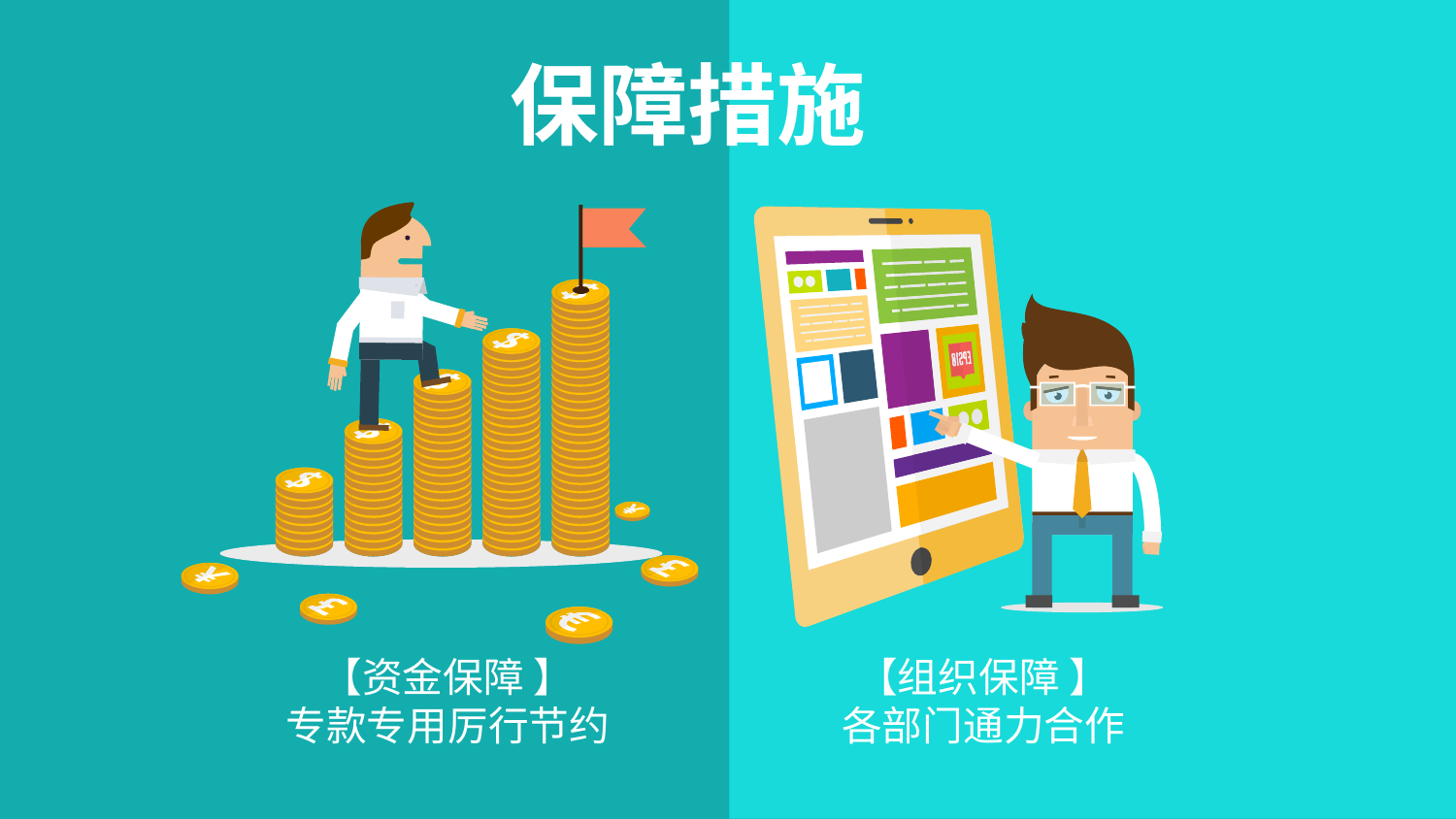

保障措施

【资金保障 】
专款专用厉行节约
【组织保障 】
各部门通力合作